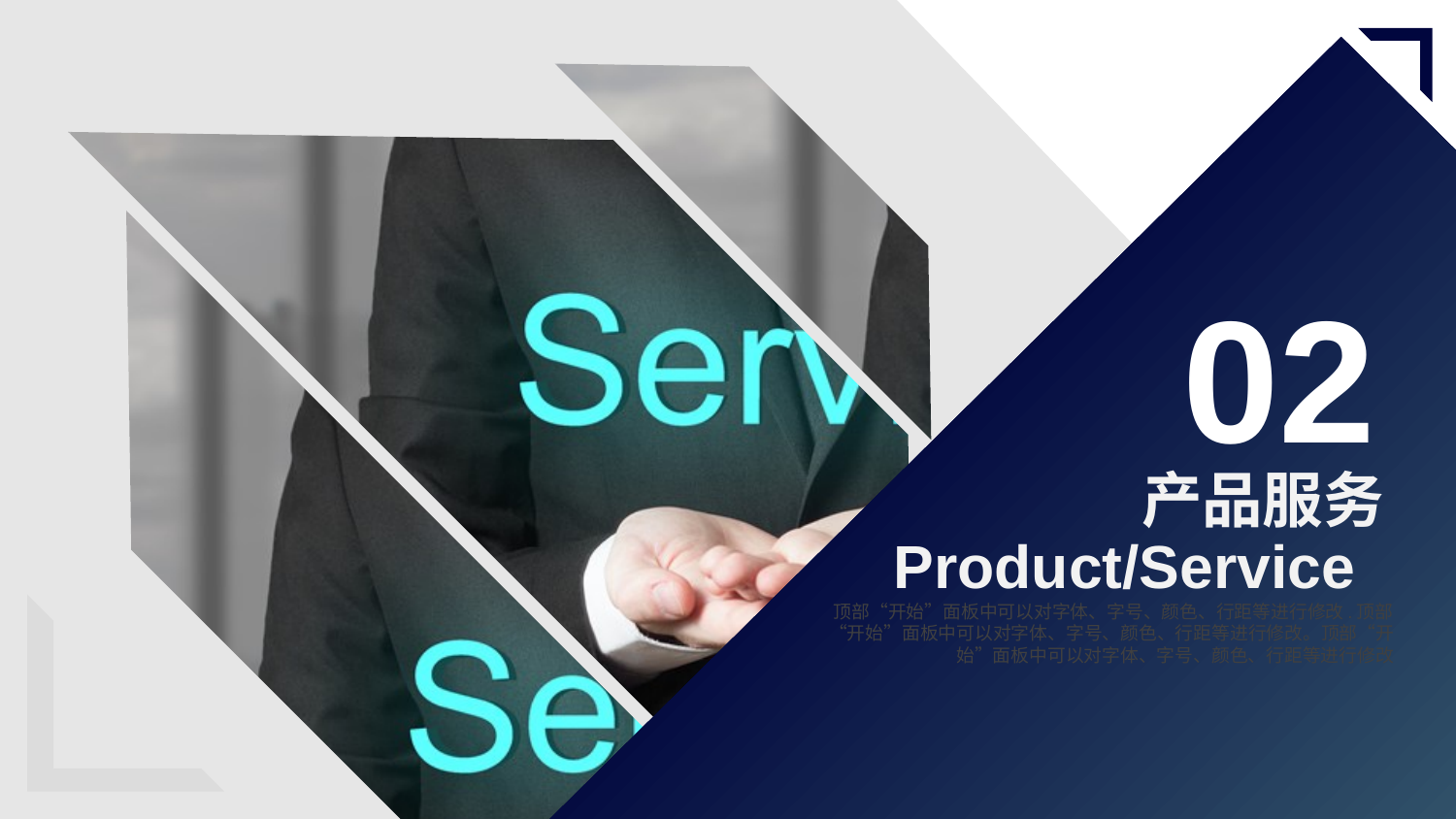

02
产品服务
Product/Service

顶部“开始”面板中可以对字体、字号、颜色、行距等进行修改.顶部“开始”面板中可以对字体、字号、颜色、行距等进行修改。顶部“开始”面板中可以对字体、字号、颜色、行距等进行修改